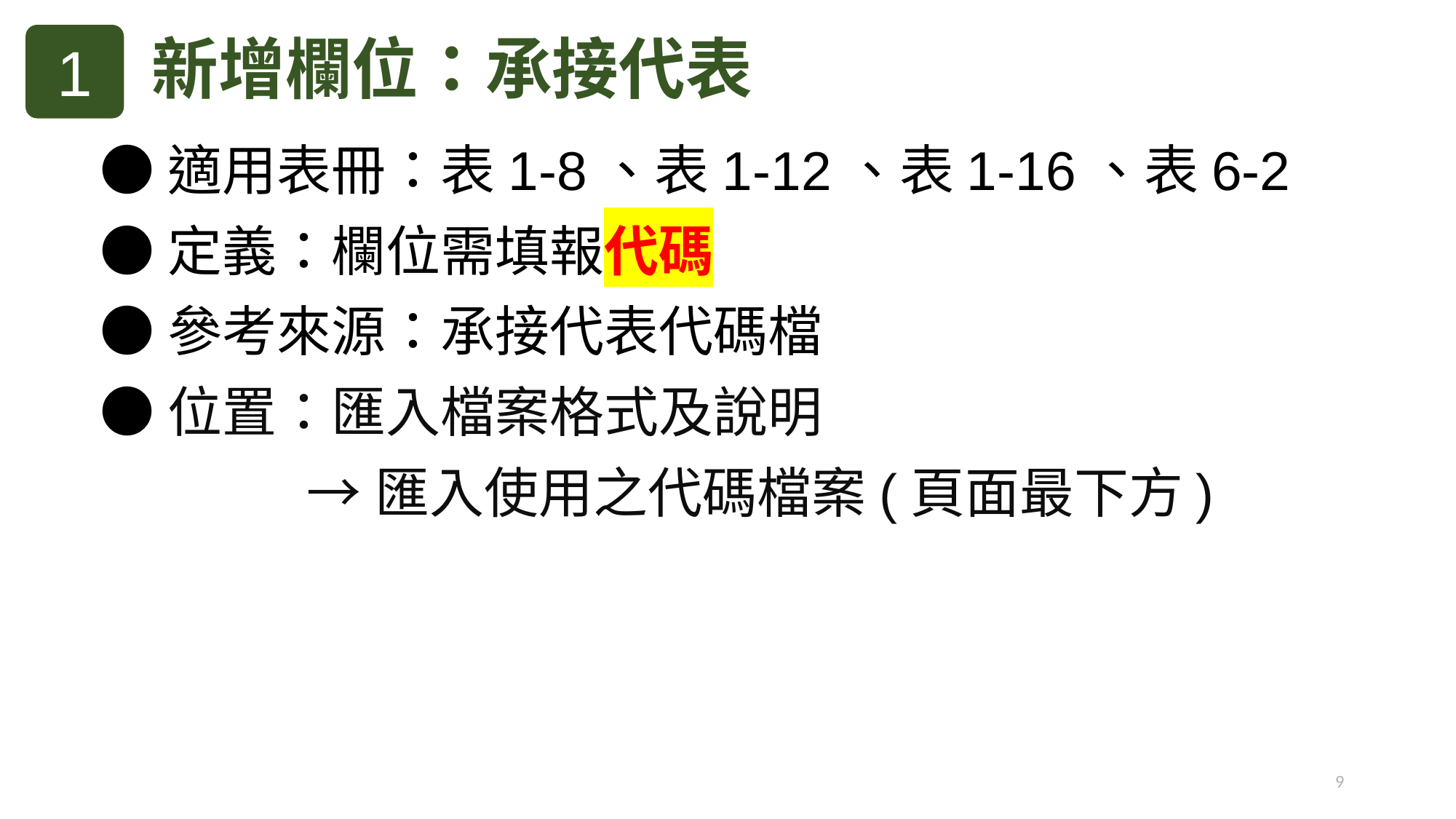

新增欄位：承接代表
1
●適用表冊：表1-8、表1-12、表1-16、表6-2
●定義：欄位需填報代碼
●參考來源：承接代表代碼檔
●位置：匯入檔案格式及說明
                 →匯入使用之代碼檔案(頁面最下方)

9